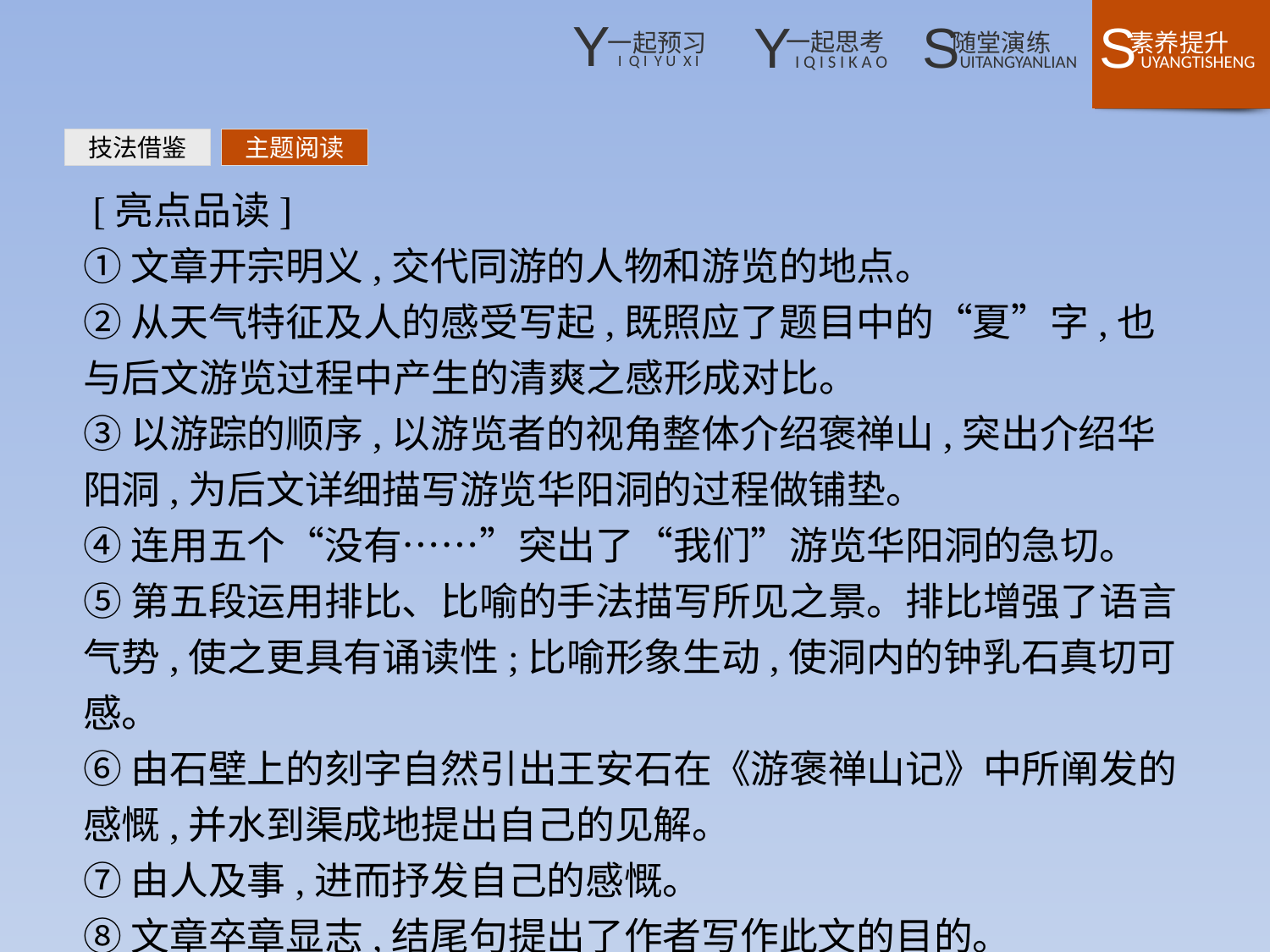

技法借鉴
主题阅读
 [亮点品读]
①文章开宗明义,交代同游的人物和游览的地点。
②从天气特征及人的感受写起,既照应了题目中的“夏”字,也与后文游览过程中产生的清爽之感形成对比。
③以游踪的顺序,以游览者的视角整体介绍褒禅山,突出介绍华阳洞,为后文详细描写游览华阳洞的过程做铺垫。
④连用五个“没有……”突出了“我们”游览华阳洞的急切。
⑤第五段运用排比、比喻的手法描写所见之景。排比增强了语言气势,使之更具有诵读性;比喻形象生动,使洞内的钟乳石真切可感。
⑥由石壁上的刻字自然引出王安石在《游褒禅山记》中所阐发的感慨,并水到渠成地提出自己的见解。
⑦由人及事,进而抒发自己的感慨。
⑧文章卒章显志,结尾句提出了作者写作此文的目的。